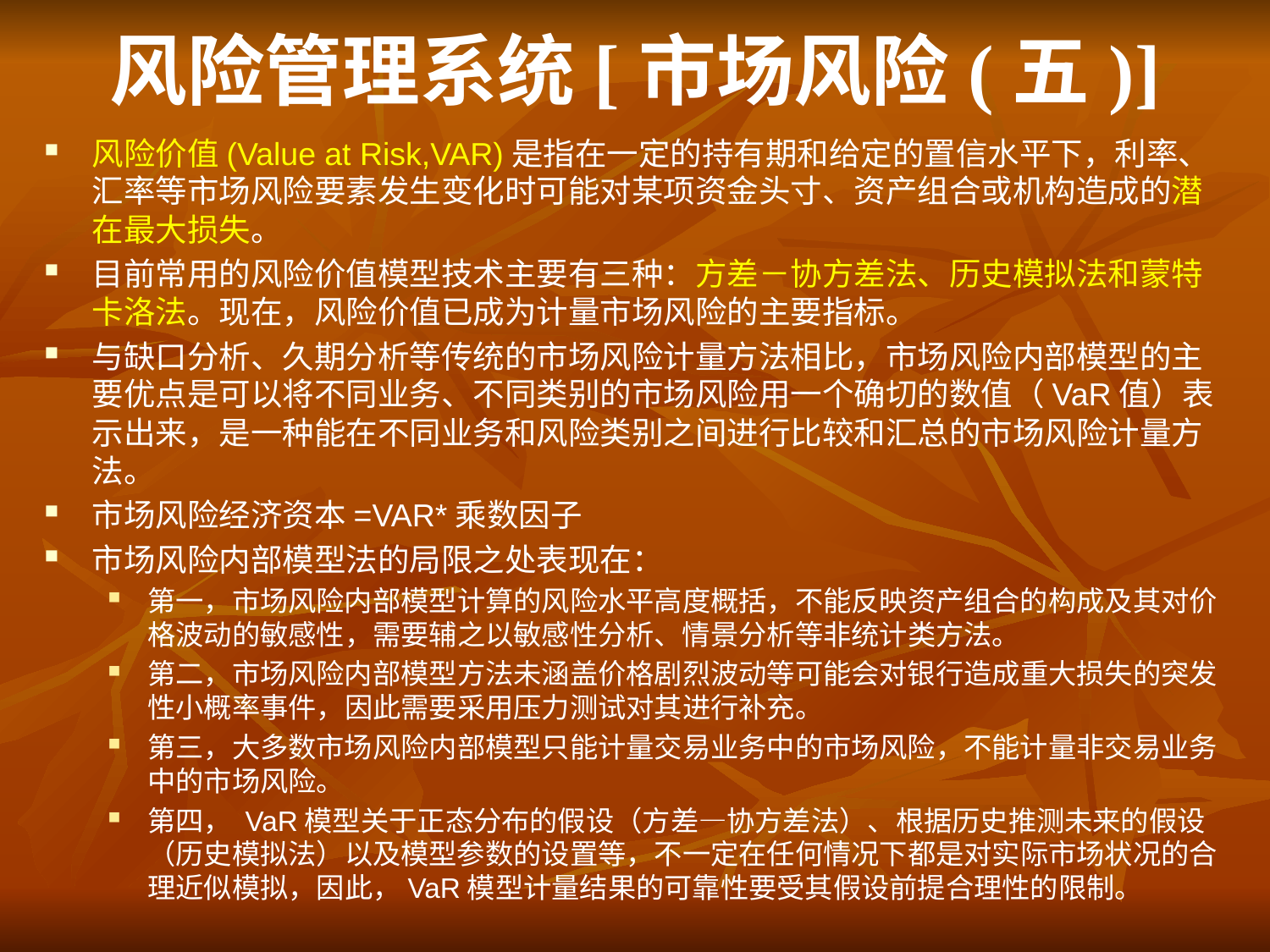

# 风险管理系统[市场风险(五)]
风险价值(Value at Risk,VAR)是指在一定的持有期和给定的置信水平下，利率、汇率等市场风险要素发生变化时可能对某项资金头寸、资产组合或机构造成的潜在最大损失。
目前常用的风险价值模型技术主要有三种：方差－协方差法、历史模拟法和蒙特卡洛法。现在，风险价值已成为计量市场风险的主要指标。
与缺口分析、久期分析等传统的市场风险计量方法相比，市场风险内部模型的主要优点是可以将不同业务、不同类别的市场风险用一个确切的数值（VaR值）表示出来，是一种能在不同业务和风险类别之间进行比较和汇总的市场风险计量方法。
市场风险经济资本=VAR*乘数因子
市场风险内部模型法的局限之处表现在：
第一，市场风险内部模型计算的风险水平高度概括，不能反映资产组合的构成及其对价格波动的敏感性，需要辅之以敏感性分析、情景分析等非统计类方法。
第二，市场风险内部模型方法未涵盖价格剧烈波动等可能会对银行造成重大损失的突发性小概率事件，因此需要采用压力测试对其进行补充。
第三，大多数市场风险内部模型只能计量交易业务中的市场风险，不能计量非交易业务中的市场风险。
第四， VaR模型关于正态分布的假设（方差—协方差法）、根据历史推测未来的假设（历史模拟法）以及模型参数的设置等，不一定在任何情况下都是对实际市场状况的合理近似模拟，因此，VaR模型计量结果的可靠性要受其假设前提合理性的限制。